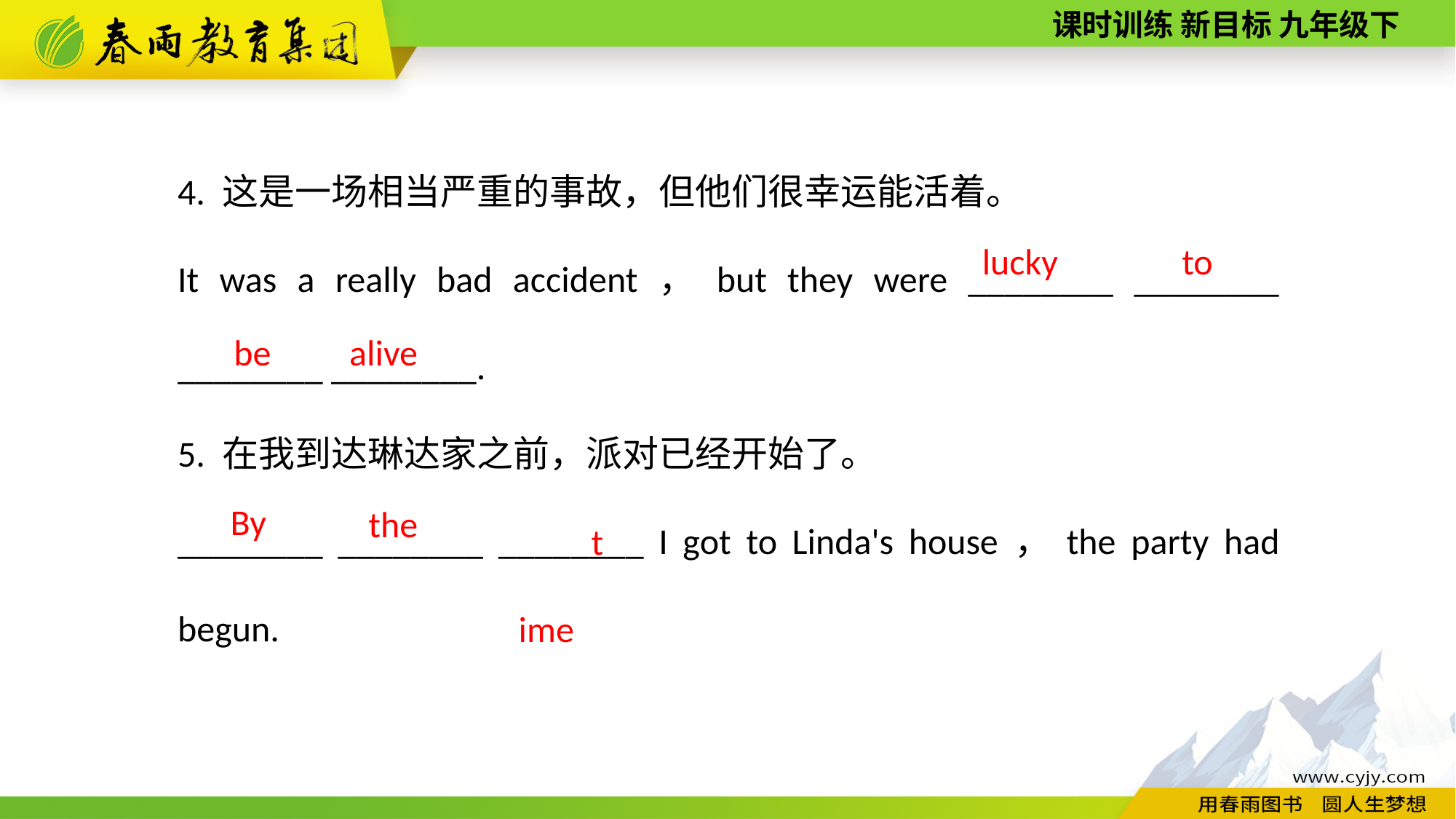

4. 这是一场相当严重的事故，但他们很幸运能活着。
It was a really bad accident，but they were ________ ________ ________ ________.
5. 在我到达琳达家之前，派对已经开始了。
________ ________ ________ I got to Linda's house，the party had begun.
lucky
to
alive
be
time
By
the